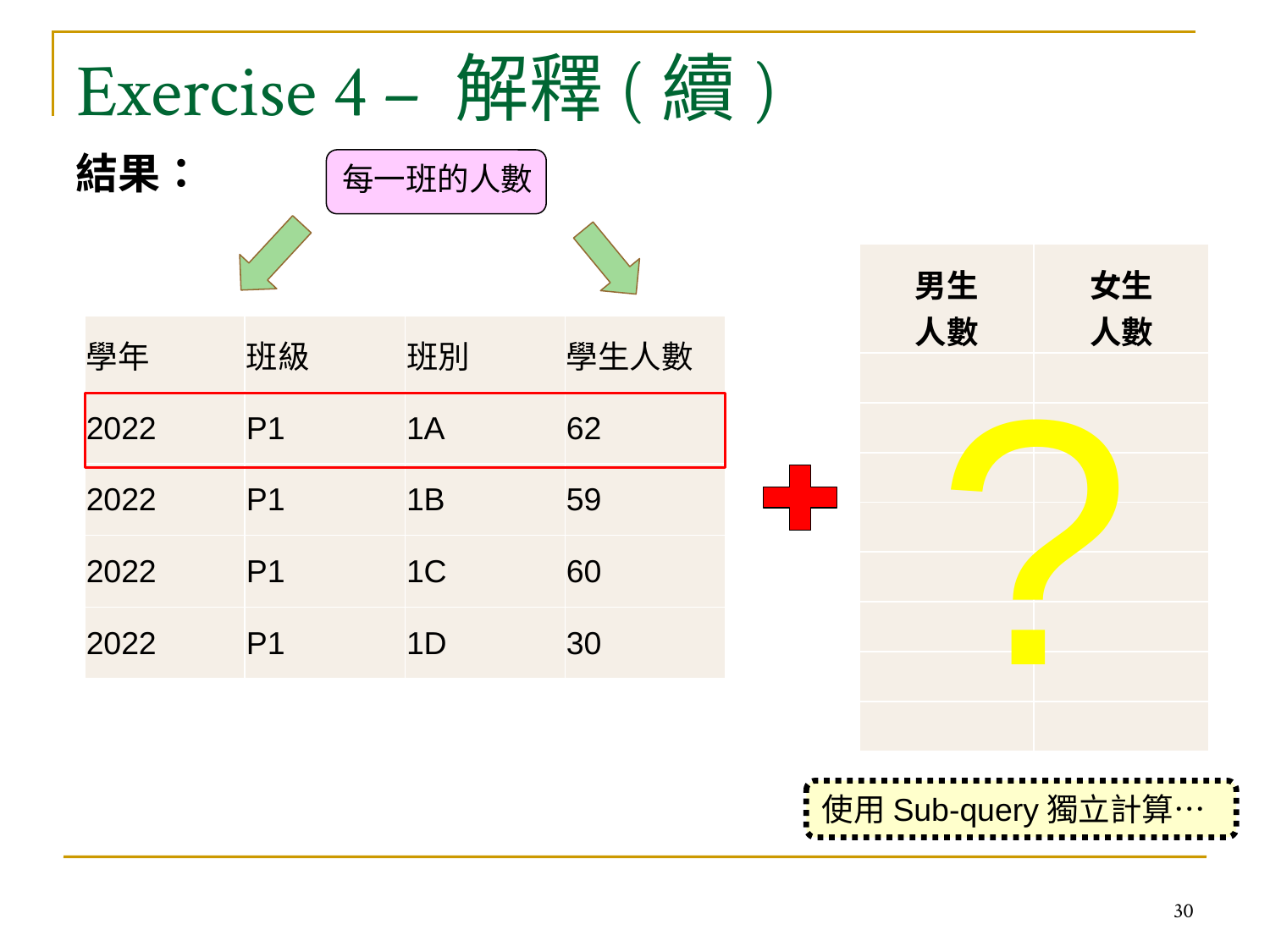

# Exercise 4 – 解釋(續)
結果：
每一班的人數

| 男生 人數 | 女生 人數 |
| --- | --- |
|  |  |
|  |  |
|  |  |
|  |  |
|  |  |
|  |  |
|  |  |
|  |  |
?
| 學年 | 班級 | 班別 | 學生人數 |
| --- | --- | --- | --- |
| 2022 | P1 | 1A | 62 |
| 2022 | P1 | 1B | 59 |
| 2022 | P1 | 1C | 60 |
| 2022 | P1 | 1D | 30 |

使用Sub-query獨立計算…
30